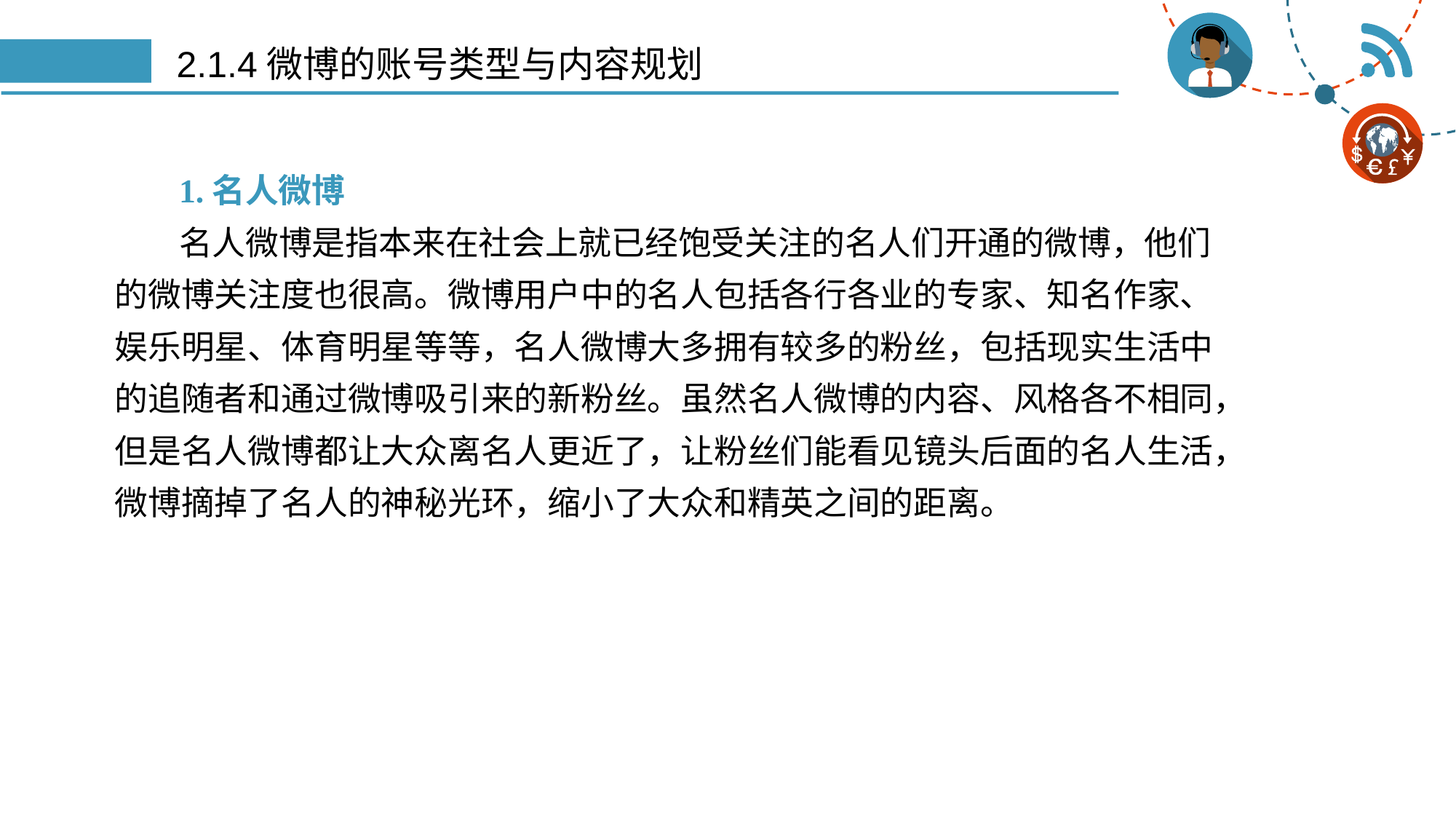

# 2.1.4微博的账号类型与内容规划
1.名人微博
名人微博是指本来在社会上就已经饱受关注的名人们开通的微博，他们的微博关注度也很高。微博用户中的名人包括各行各业的专家、知名作家、娱乐明星、体育明星等等，名人微博大多拥有较多的粉丝，包括现实生活中的追随者和通过微博吸引来的新粉丝。虽然名人微博的内容、风格各不相同，但是名人微博都让大众离名人更近了，让粉丝们能看见镜头后面的名人生活，微博摘掉了名人的神秘光环，缩小了大众和精英之间的距离。